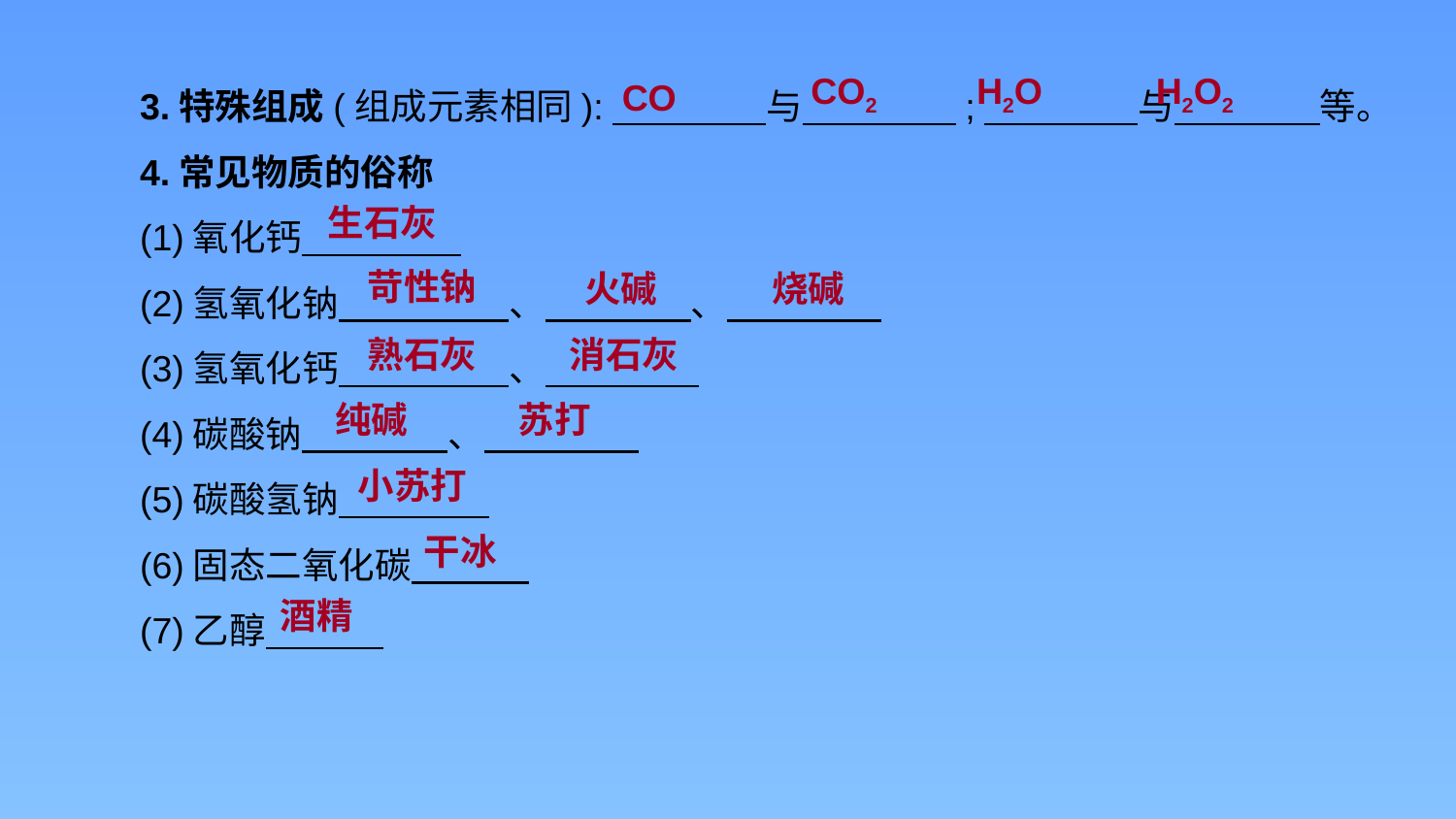

3.特殊组成(组成元素相同):　　　 　与　　　 　;　 　　　与　　　　等。
4.常见物质的俗称
(1)氧化钙
(2)氢氧化钠　　   　　、　　　　、
(3)氢氧化钙　　   　　、
(4)碳酸钠　　　　、
(5)碳酸氢钠
(6)固态二氧化碳
(7)乙醇
H2O2
H2O
CO2
CO
生石灰
苛性钠
火碱
烧碱
消石灰
熟石灰
纯碱
苏打
小苏打
干冰
酒精